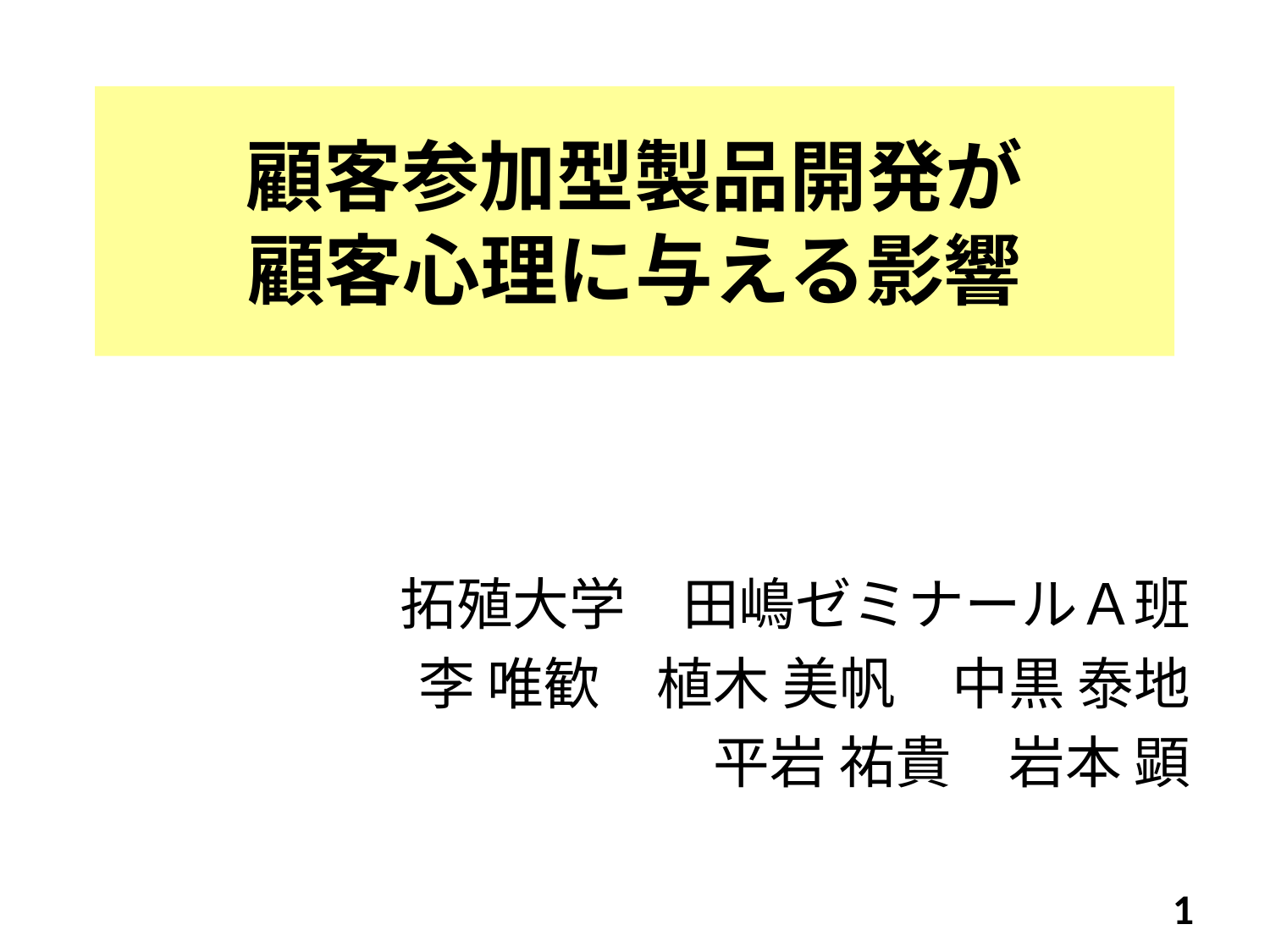

# 顧客参加型製品開発が 顧客心理に与える影響
拓殖大学　田嶋ゼミナールＡ班
李 唯歓　植木 美帆　中黒 泰地
平岩 祐貴　岩本 顕
1